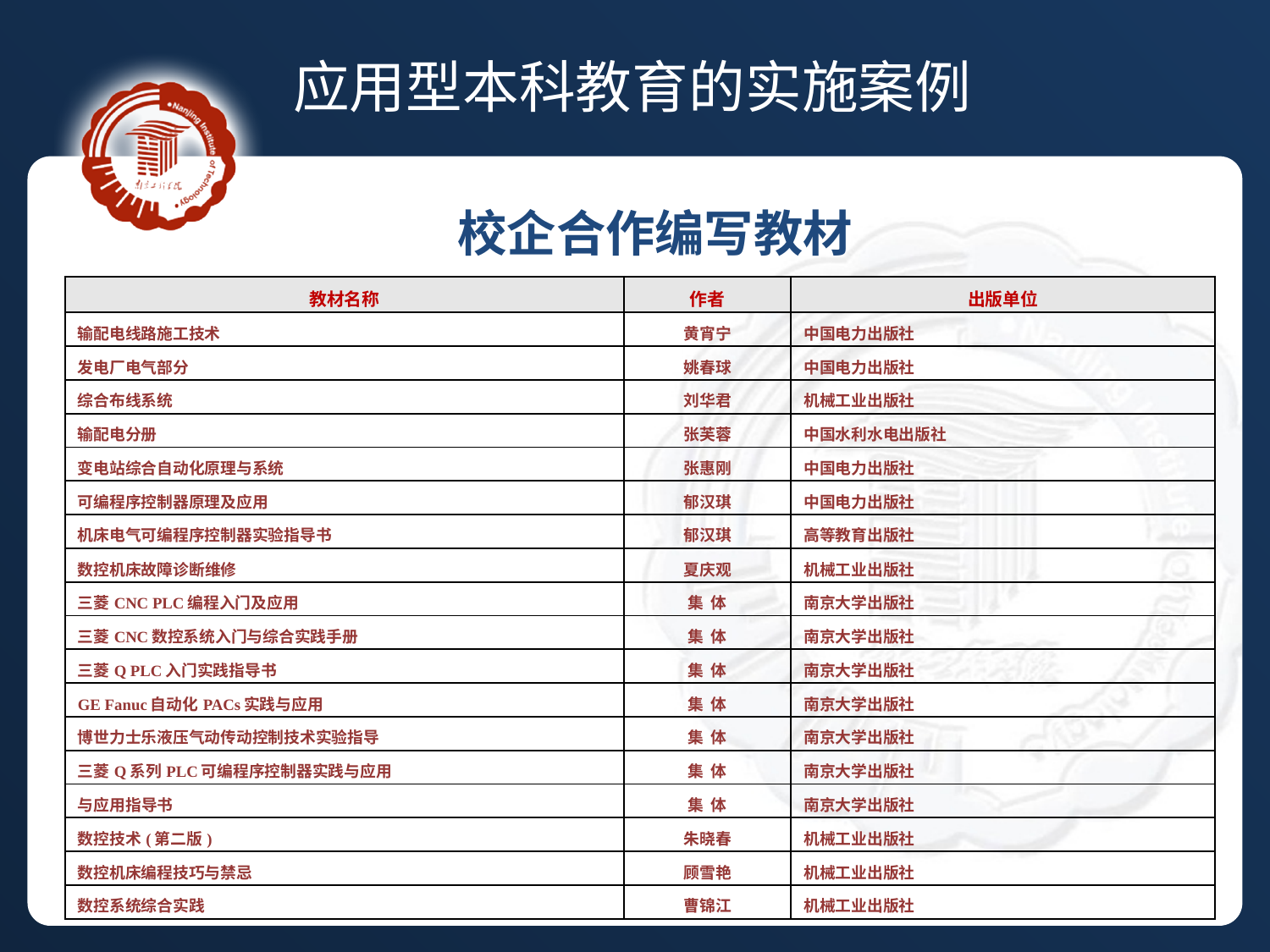

应用型本科教育的实施案例
校企合作编写教材
| 教材名称 | 作者 | 出版单位 |
| --- | --- | --- |
| 输配电线路施工技术 | 黄宵宁 | 中国电力出版社 |
| 发电厂电气部分 | 姚春球 | 中国电力出版社 |
| 综合布线系统 | 刘华君 | 机械工业出版社 |
| 输配电分册 | 张芙蓉 | 中国水利水电出版社 |
| 变电站综合自动化原理与系统 | 张惠刚 | 中国电力出版社 |
| 可编程序控制器原理及应用 | 郁汉琪 | 中国电力出版社 |
| 机床电气可编程序控制器实验指导书 | 郁汉琪 | 高等教育出版社 |
| 数控机床故障诊断维修 | 夏庆观 | 机械工业出版社 |
| 三菱CNC PLC编程入门及应用 | 集 体 | 南京大学出版社 |
| 三菱CNC数控系统入门与综合实践手册 | 集 体 | 南京大学出版社 |
| 三菱Q PLC入门实践指导书 | 集 体 | 南京大学出版社 |
| GE Fanuc自动化PACs实践与应用 | 集 体 | 南京大学出版社 |
| 博世力士乐液压气动传动控制技术实验指导 | 集 体 | 南京大学出版社 |
| 三菱Q系列PLC可编程序控制器实践与应用 | 集 体 | 南京大学出版社 |
| 与应用指导书 | 集 体 | 南京大学出版社 |
| 数控技术(第二版) | 朱晓春 | 机械工业出版社 |
| 数控机床编程技巧与禁忌 | 顾雪艳 | 机械工业出版社 |
| 数控系统综合实践 | 曹锦江 | 机械工业出版社 |